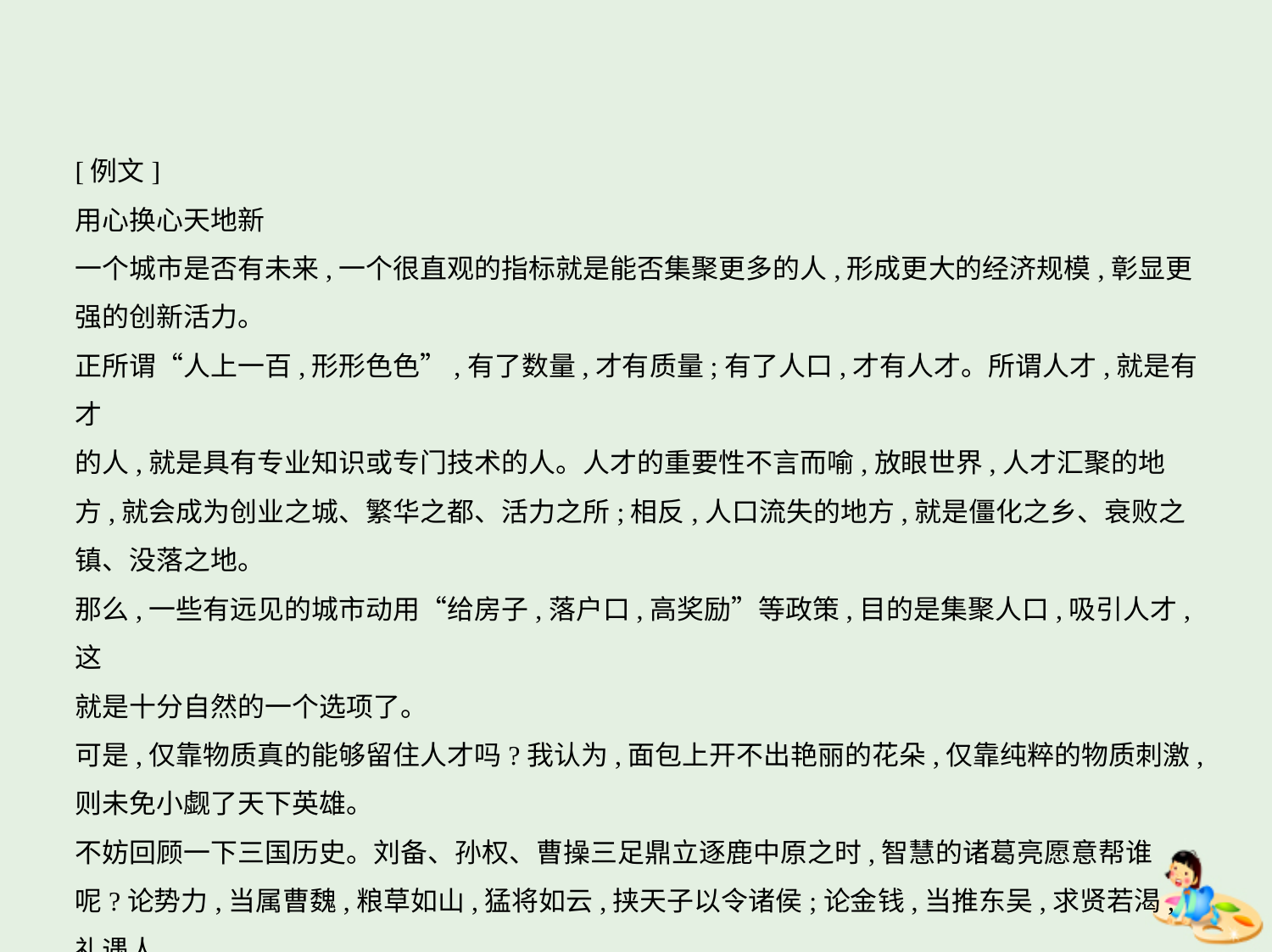

[例文]
用心换心天地新
一个城市是否有未来,一个很直观的指标就是能否集聚更多的人,形成更大的经济规模,彰显更
强的创新活力。
正所谓“人上一百,形形色色”,有了数量,才有质量;有了人口,才有人才。所谓人才,就是有才
的人,就是具有专业知识或专门技术的人。人才的重要性不言而喻,放眼世界,人才汇聚的地
方,就会成为创业之城、繁华之都、活力之所;相反,人口流失的地方,就是僵化之乡、衰败之
镇、没落之地。
那么,一些有远见的城市动用“给房子,落户口,高奖励”等政策,目的是集聚人口,吸引人才,这
就是十分自然的一个选项了。
可是,仅靠物质真的能够留住人才吗?我认为,面包上开不出艳丽的花朵,仅靠纯粹的物质刺激,
则未免小觑了天下英雄。
不妨回顾一下三国历史。刘备、孙权、曹操三足鼎立逐鹿中原之时,智慧的诸葛亮愿意帮谁
呢?论势力,当属曹魏,粮草如山,猛将如云,挟天子以令诸侯;论金钱,当推东吴,求贤若渴,礼遇人
才,连诸葛亮的哥哥诸葛瑾也在东吴为官且被重用。而刘备,一没地盘二无军队三缺金钱,可是